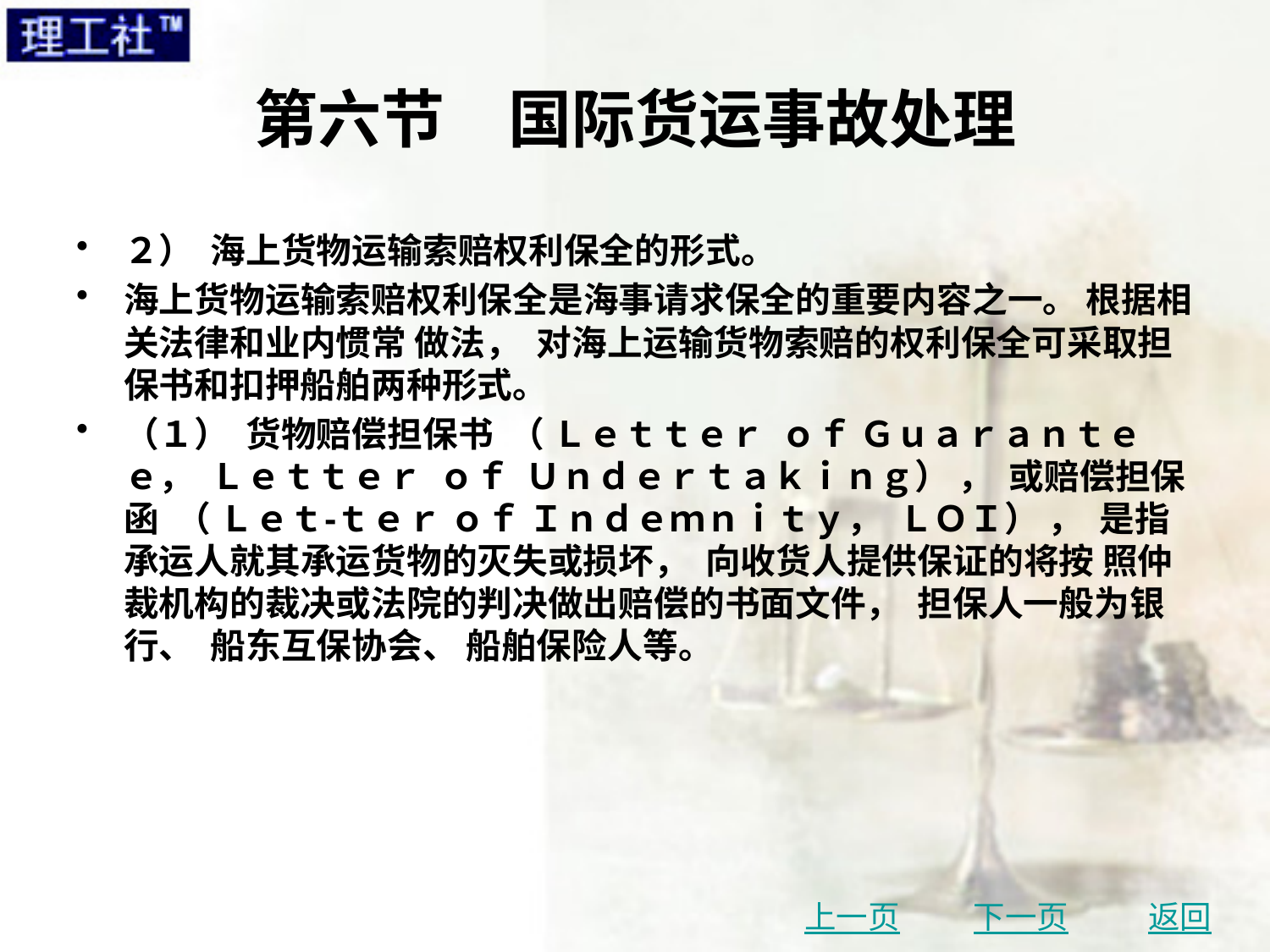

# 第六节　国际货运事故处理
２）  海上货物运输索赔权利保全的形式。
海上货物运输索赔权利保全是海事请求保全的重要内容之一。 根据相关法律和业内惯常 做法，  对海上运输货物索赔的权利保全可采取担保书和扣押船舶两种形式。
（１）  货物赔偿担保书  （ Ｌｅｔｔｅｒ  ｏｆ Ｇｕａｒａｎｔｅｅ，  Ｌｅｔｔｅｒ  ｏｆ  Ｕｎｄｅｒｔａｋｉｎｇ） ，  或赔偿担保函  （ Ｌｅｔ⁃ｔｅｒ ｏｆ Ｉｎｄｅｍｎｉｔｙ，  ＬＯＩ） ，  是指承运人就其承运货物的灭失或损坏，  向收货人提供保证的将按 照仲裁机构的裁决或法院的判决做出赔偿的书面文件，  担保人一般为银行、  船东互保协会、 船舶保险人等。
上一页
下一页
返回